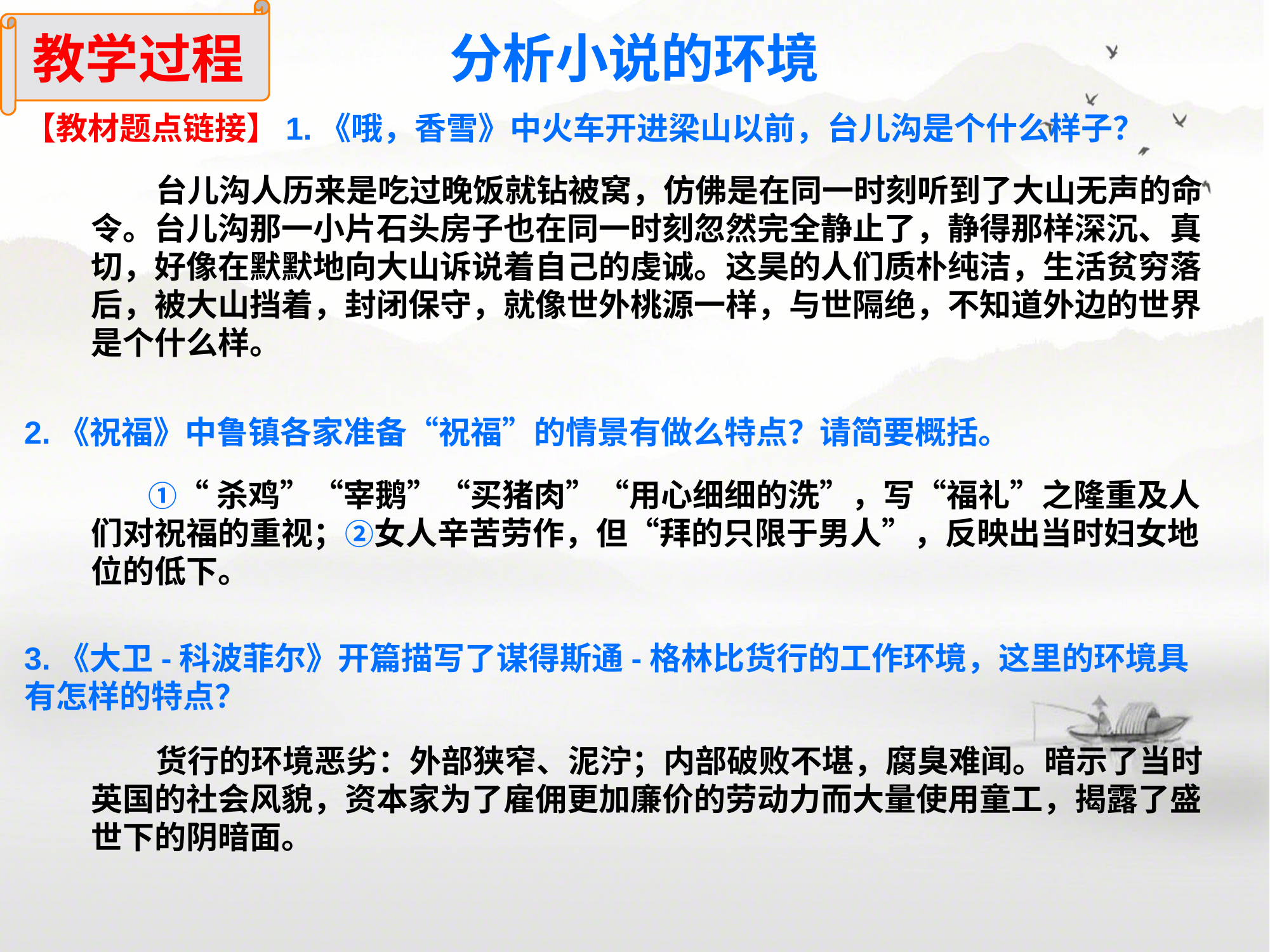

教学过程
分析小说的环境
【教材题点链接】1.《哦，香雪》中火车开进梁山以前，台儿沟是个什么样子？
        台儿沟人历来是吃过晚饭就钻被窝，仿佛是在同一时刻听到了大山无声的命令。台儿沟那一小片石头房子也在同一时刻忽然完全静止了，静得那样深沉、真切，好像在默默地向大山诉说着自己的虔诚。这昊的人们质朴纯洁，生活贫穷落后，被大山挡着，封闭保守，就像世外桃源一样，与世隔绝，不知道外边的世界是个什么样。
2.《祝福》中鲁镇各家准备“祝福”的情景有做么特点？请简要概括。
        ①“杀鸡”“宰鹅”“买猪肉”“用心细细的洗”，写“福礼”之隆重及人们对祝福的重视；②女人辛苦劳作，但“拜的只限于男人”，反映出当时妇女地位的低下。
3.《大卫-科波菲尔》开篇描写了谋得斯通-格林比货行的工作环境，这里的环境具有怎样的特点？
        货行的环境恶劣：外部狭窄、泥泞；内部破败不堪，腐臭难闻。暗示了当时英国的社会风貌，资本家为了雇佣更加廉价的劳动力而大量使用童工，揭露了盛世下的阴暗面。